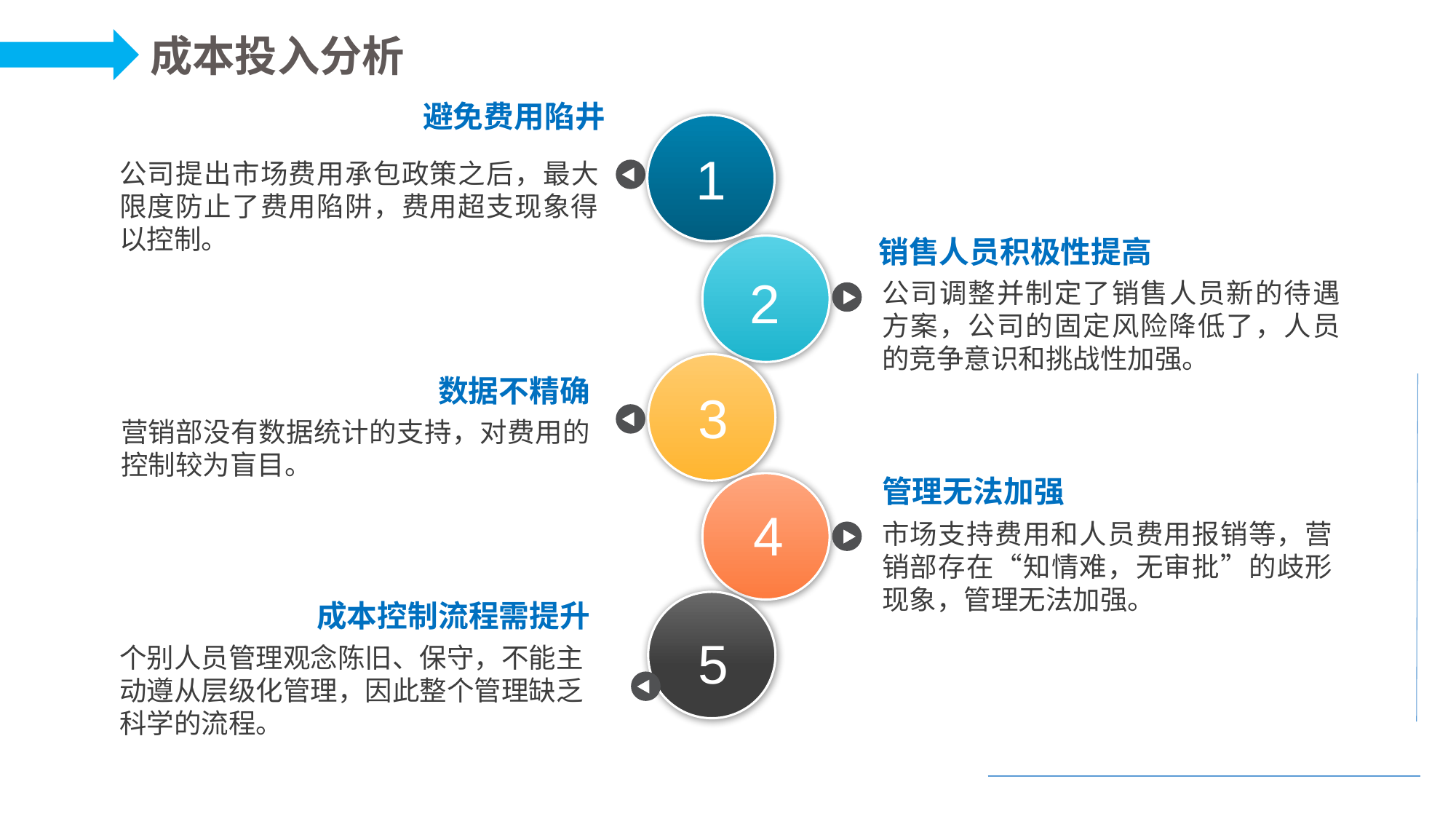

成本投入分析

避免费用陷井

1
1
公司提出市场费用承包政策之后，最大限度防止了费用陷阱，费用超支现象得以控制。

销售人员积极性提高

2
公司调整并制定了销售人员新的待遇方案，公司的固定风险降低了，人员的竞争意识和挑战性加强。

数据不精确
3

营销部没有数据统计的支持，对费用的控制较为盲目。
管理无法加强

4
市场支持费用和人员费用报销等，营销部存在“知情难，无审批”的歧形现象，管理无法加强。

成本控制流程需提升

5
5
个别人员管理观念陈旧、保守，不能主动遵从层级化管理，因此整个管理缺乏科学的流程。